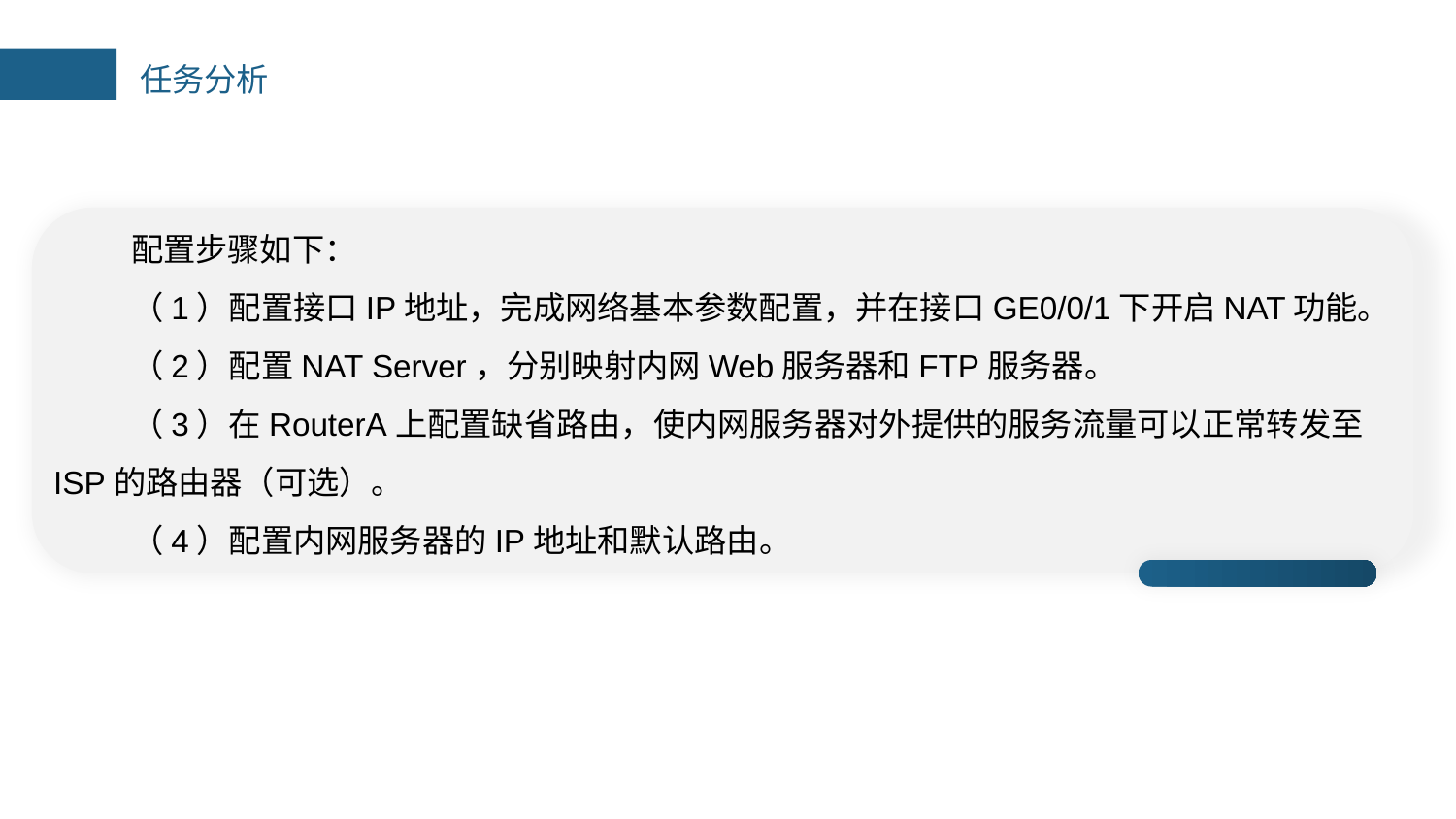

任务分析
配置步骤如下：
（1）配置接口IP地址，完成网络基本参数配置，并在接口GE0/0/1下开启NAT功能。
（2）配置NAT Server，分别映射内网Web服务器和FTP服务器。
（3）在RouterA上配置缺省路由，使内网服务器对外提供的服务流量可以正常转发至ISP的路由器（可选）。
（4）配置内网服务器的IP地址和默认路由。